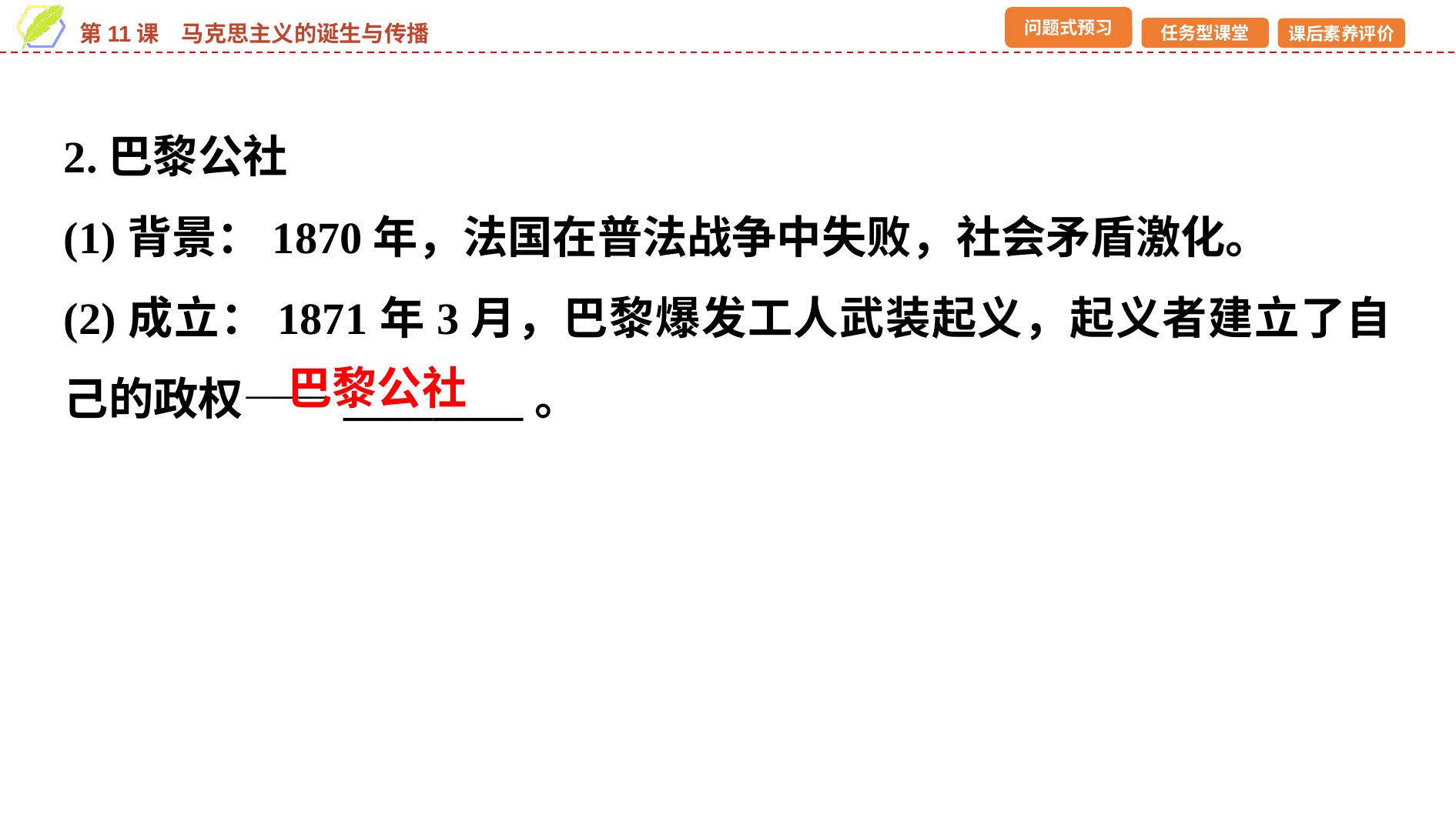

2.巴黎公社
(1)背景：1870年，法国在普法战争中失败，社会矛盾激化。
(2)成立：1871年3月，巴黎爆发工人武装起义，起义者建立了自己的政权——________。
巴黎公社